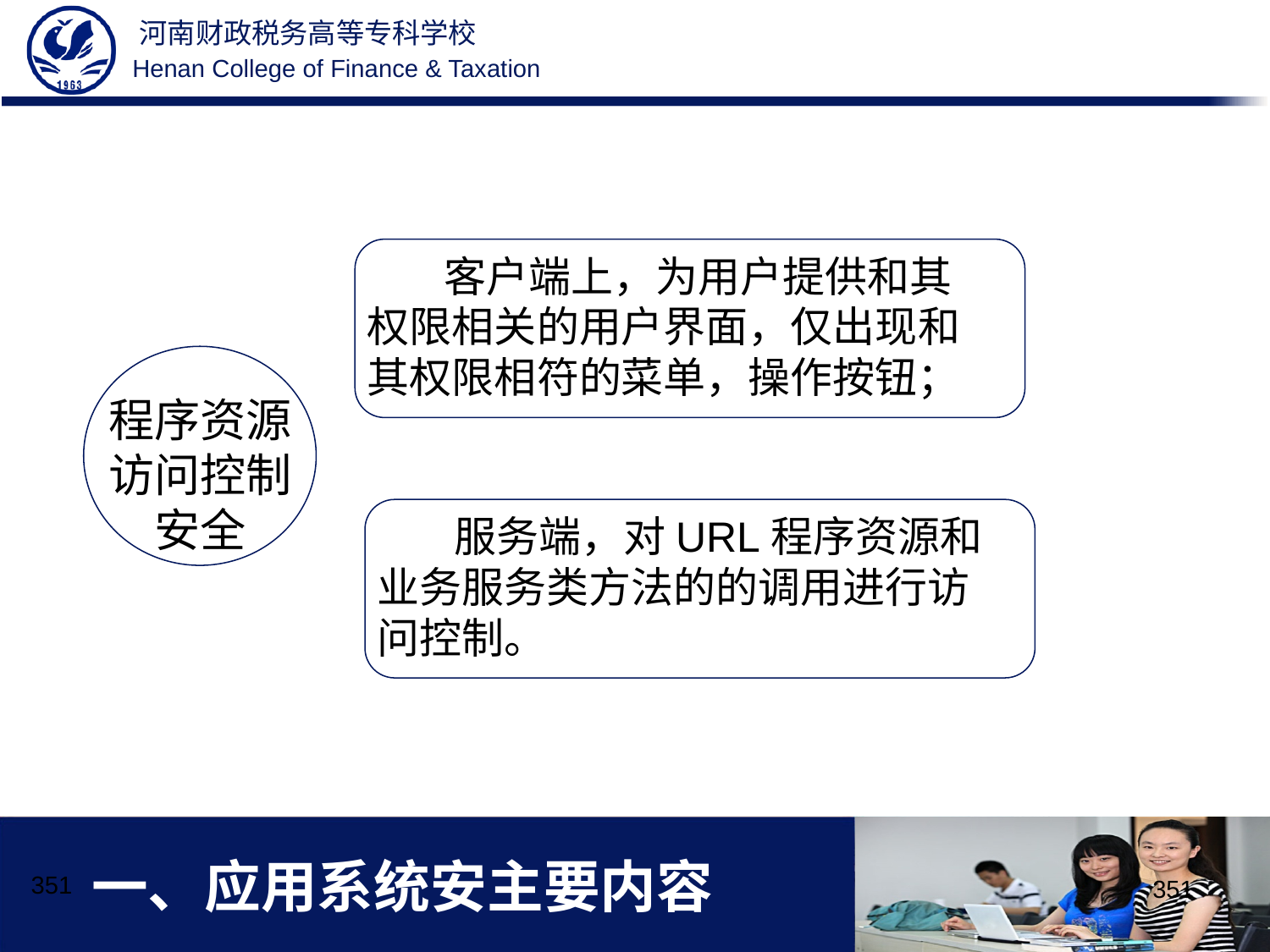

客户端上，为用户提供和其权限相关的用户界面，仅出现和其权限相符的菜单，操作按钮；

程序资源访问控制安全

       服务端，对URL程序资源和业务服务类方法的的调用进行访问控制。

# 一、应用系统安主要内容
351
351